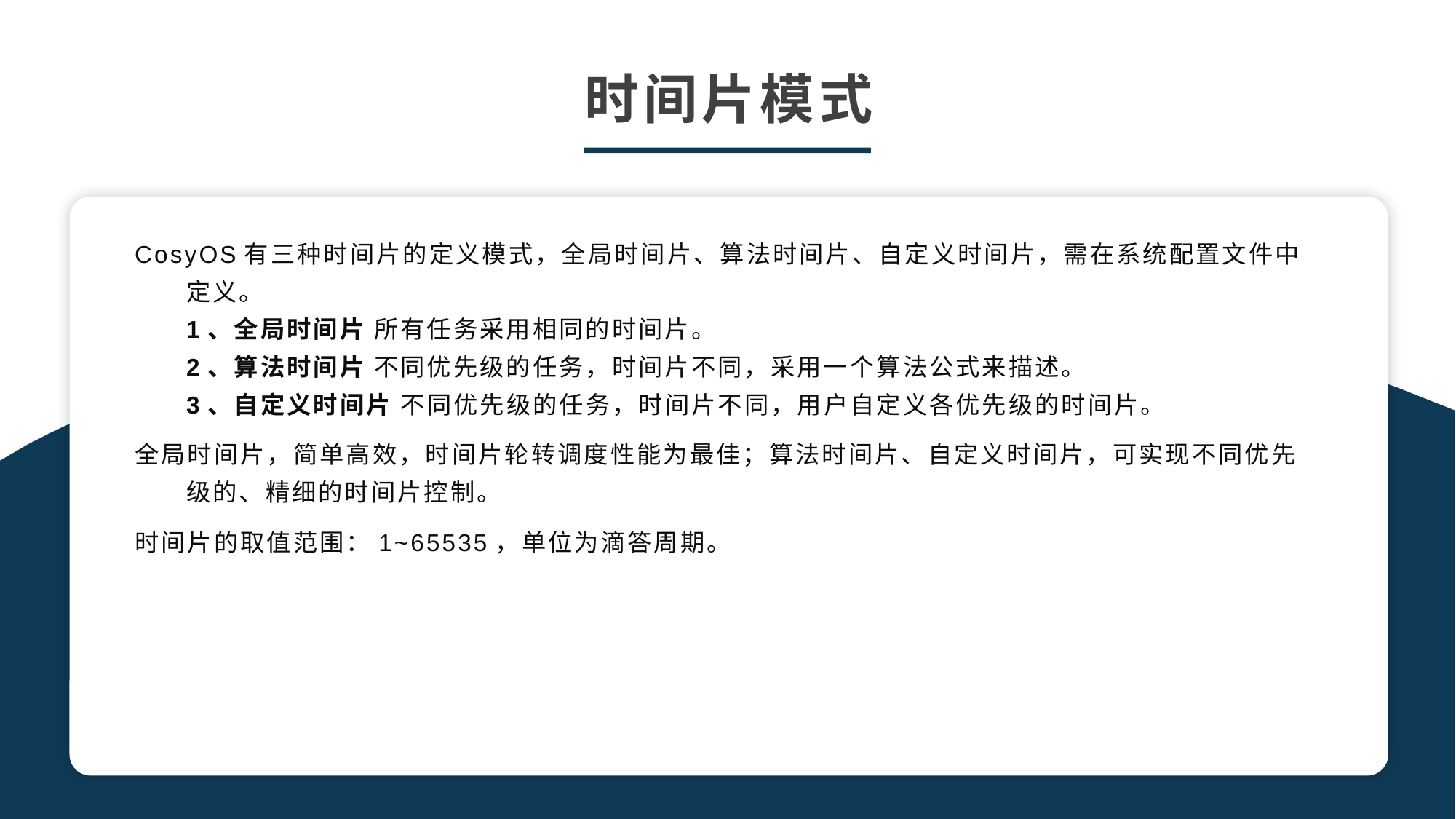

时间片模式

CosyOS有三种时间片的定义模式，全局时间片、算法时间片、自定义时间片，需在系统配置文件中定义。
1、全局时间片 所有任务采用相同的时间片。
2、算法时间片 不同优先级的任务，时间片不同，采用一个算法公式来描述。
3、自定义时间片 不同优先级的任务，时间片不同，用户自定义各优先级的时间片。
全局时间片，简单高效，时间片轮转调度性能为最佳；算法时间片、自定义时间片，可实现不同优先级的、精细的时间片控制。
时间片的取值范围：1~65535，单位为滴答周期。